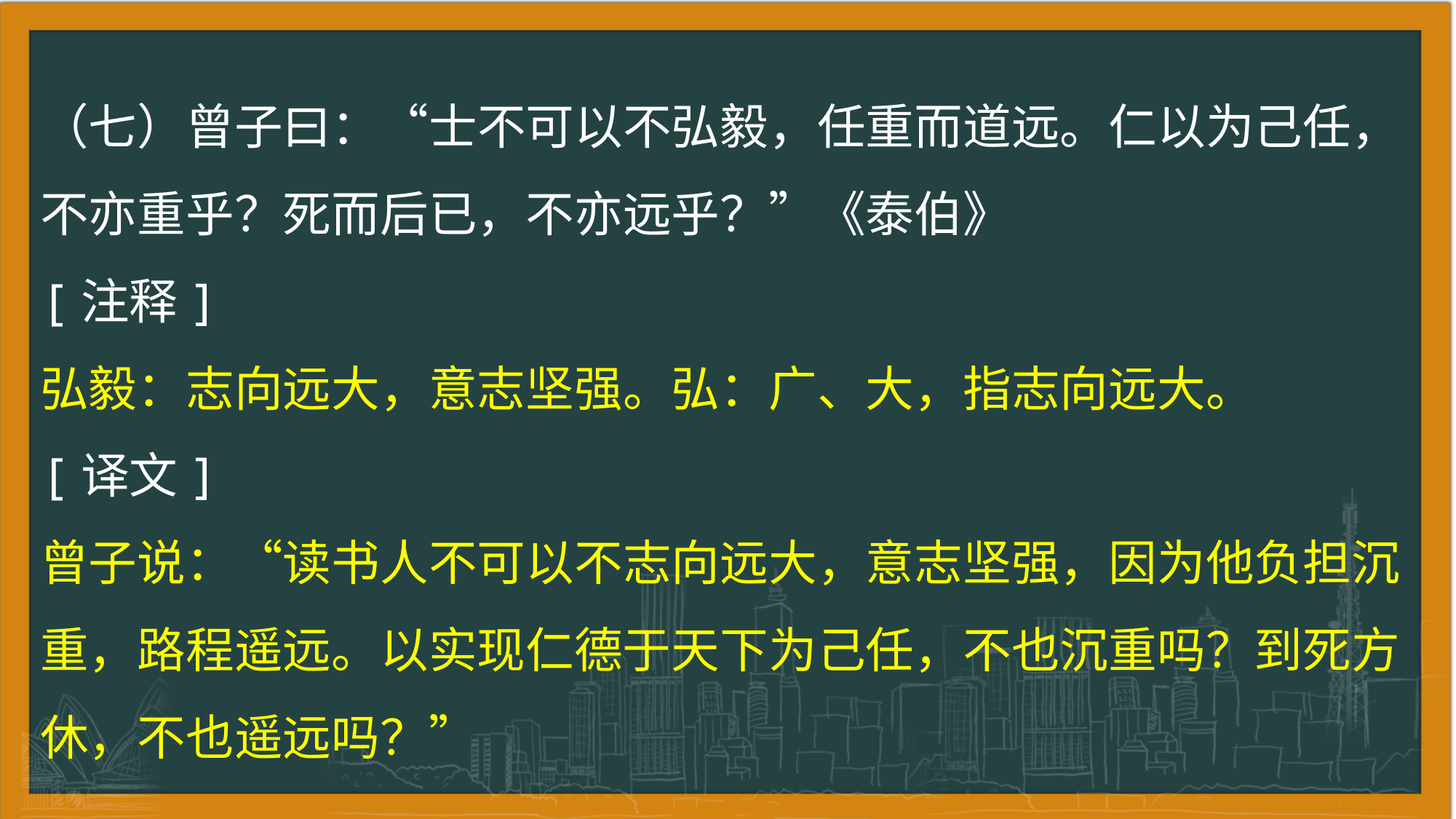

（七）曾子曰：“士不可以不弘毅，任重而道远。仁以为己任，不亦重乎？死而后已，不亦远乎？”《泰伯》
[注释]
弘毅：志向远大，意志坚强。弘：广、大，指志向远大。
[译文]
曾子说：“读书人不可以不志向远大，意志坚强，因为他负担沉重，路程遥远。以实现仁德于天下为己任，不也沉重吗？到死方休，不也遥远吗？”